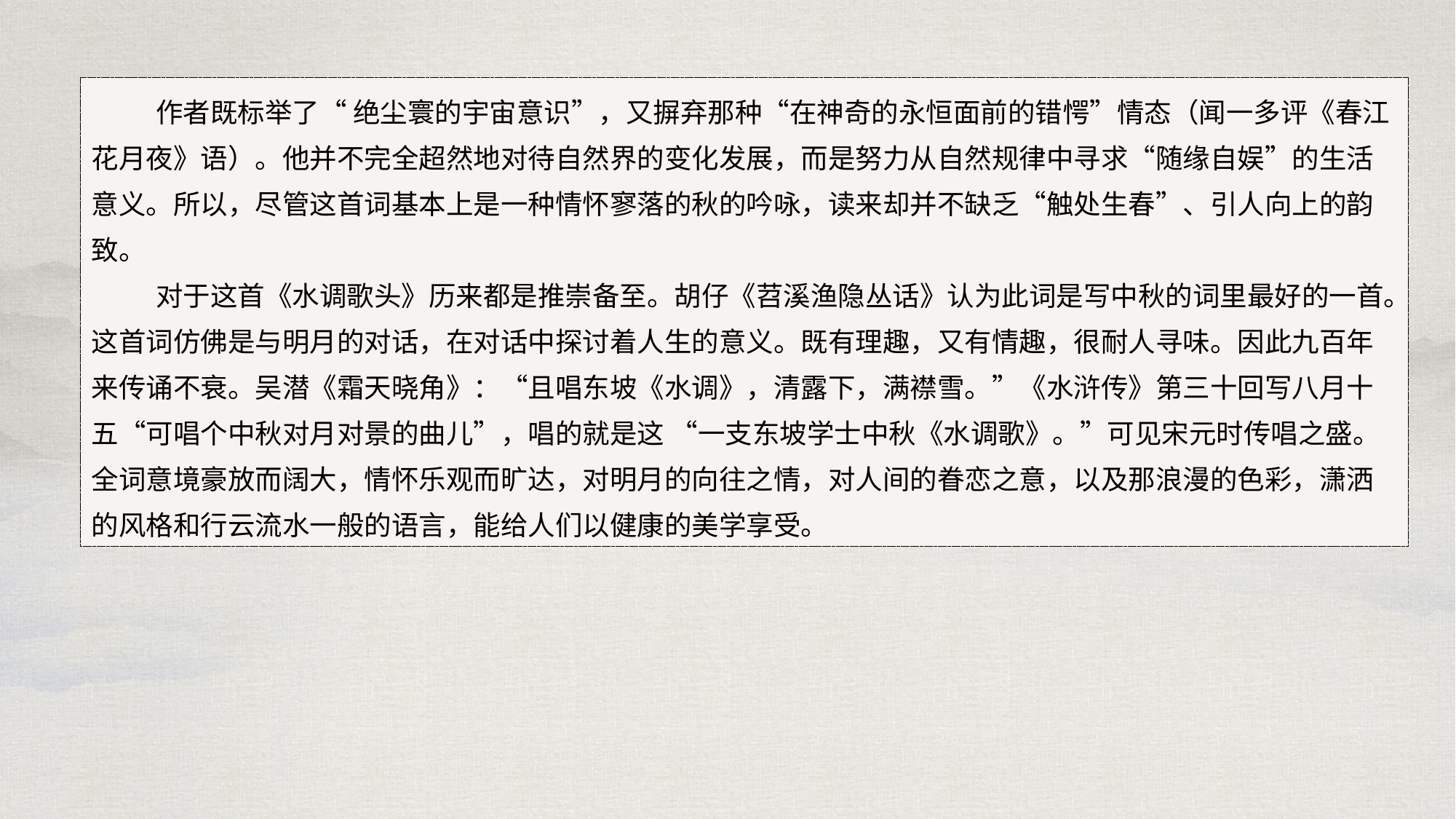

作者既标举了“ 绝尘寰的宇宙意识”，又摒弃那种“在神奇的永恒面前的错愕”情态（闻一多评《春江花月夜》语）。他并不完全超然地对待自然界的变化发展，而是努力从自然规律中寻求“随缘自娱”的生活意义。所以，尽管这首词基本上是一种情怀寥落的秋的吟咏，读来却并不缺乏“触处生春”、引人向上的韵致。
对于这首《水调歌头》历来都是推崇备至。胡仔《苕溪渔隐丛话》认为此词是写中秋的词里最好的一首。这首词仿佛是与明月的对话，在对话中探讨着人生的意义。既有理趣，又有情趣，很耐人寻味。因此九百年来传诵不衰。吴潜《霜天晓角》：“且唱东坡《水调》，清露下，满襟雪。”《水浒传》第三十回写八月十五“可唱个中秋对月对景的曲儿”，唱的就是这 “一支东坡学士中秋《水调歌》。”可见宋元时传唱之盛。全词意境豪放而阔大，情怀乐观而旷达，对明月的向往之情，对人间的眷恋之意，以及那浪漫的色彩，潇洒的风格和行云流水一般的语言，能给人们以健康的美学享受。